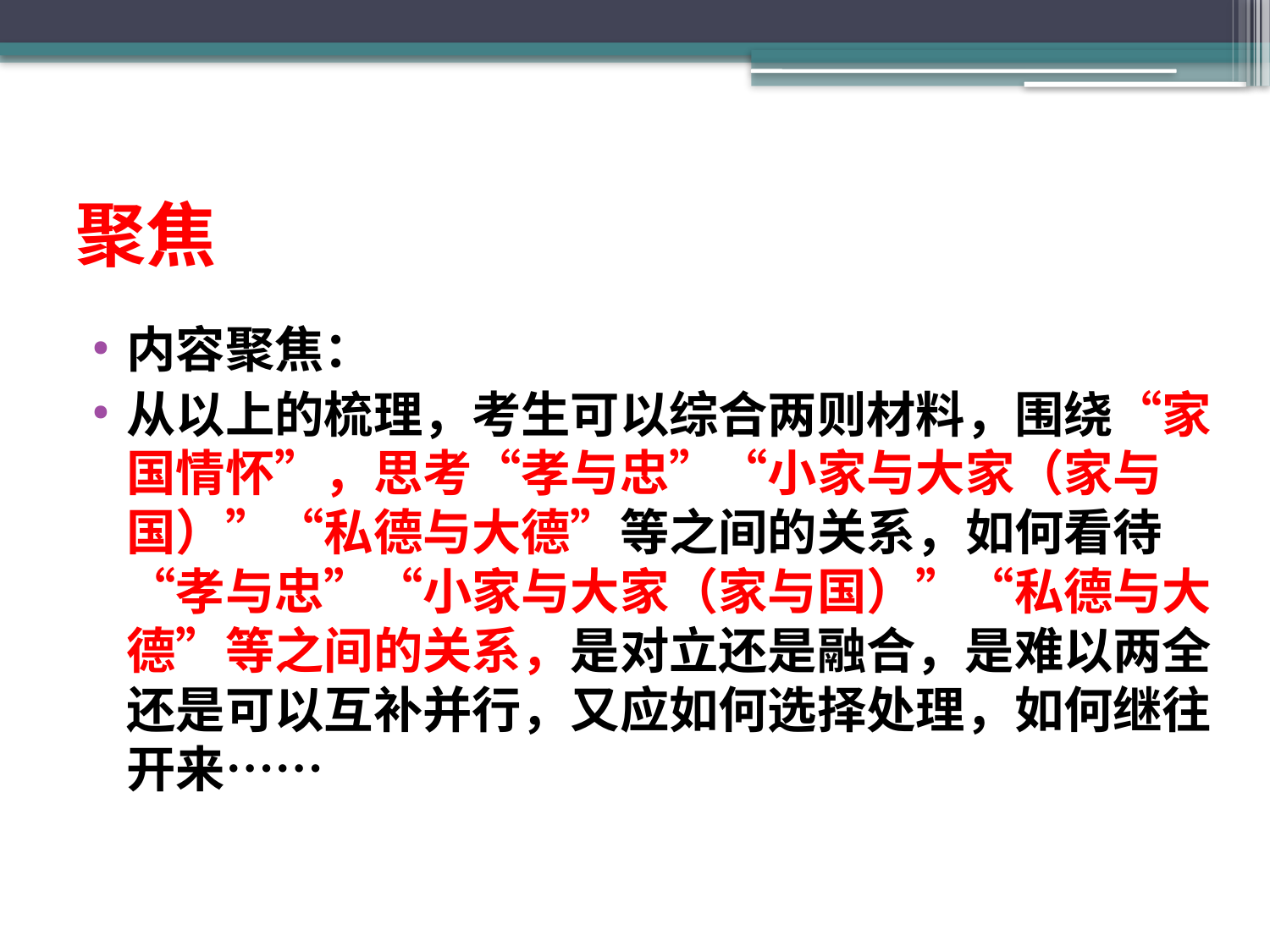

# 聚焦
内容聚焦：
从以上的梳理，考生可以综合两则材料，围绕“家国情怀”，思考“孝与忠”“小家与大家（家与国）”“私德与大德”等之间的关系，如何看待“孝与忠”“小家与大家（家与国）”“私德与大德”等之间的关系，是对立还是融合，是难以两全还是可以互补并行，又应如何选择处理，如何继往开来……